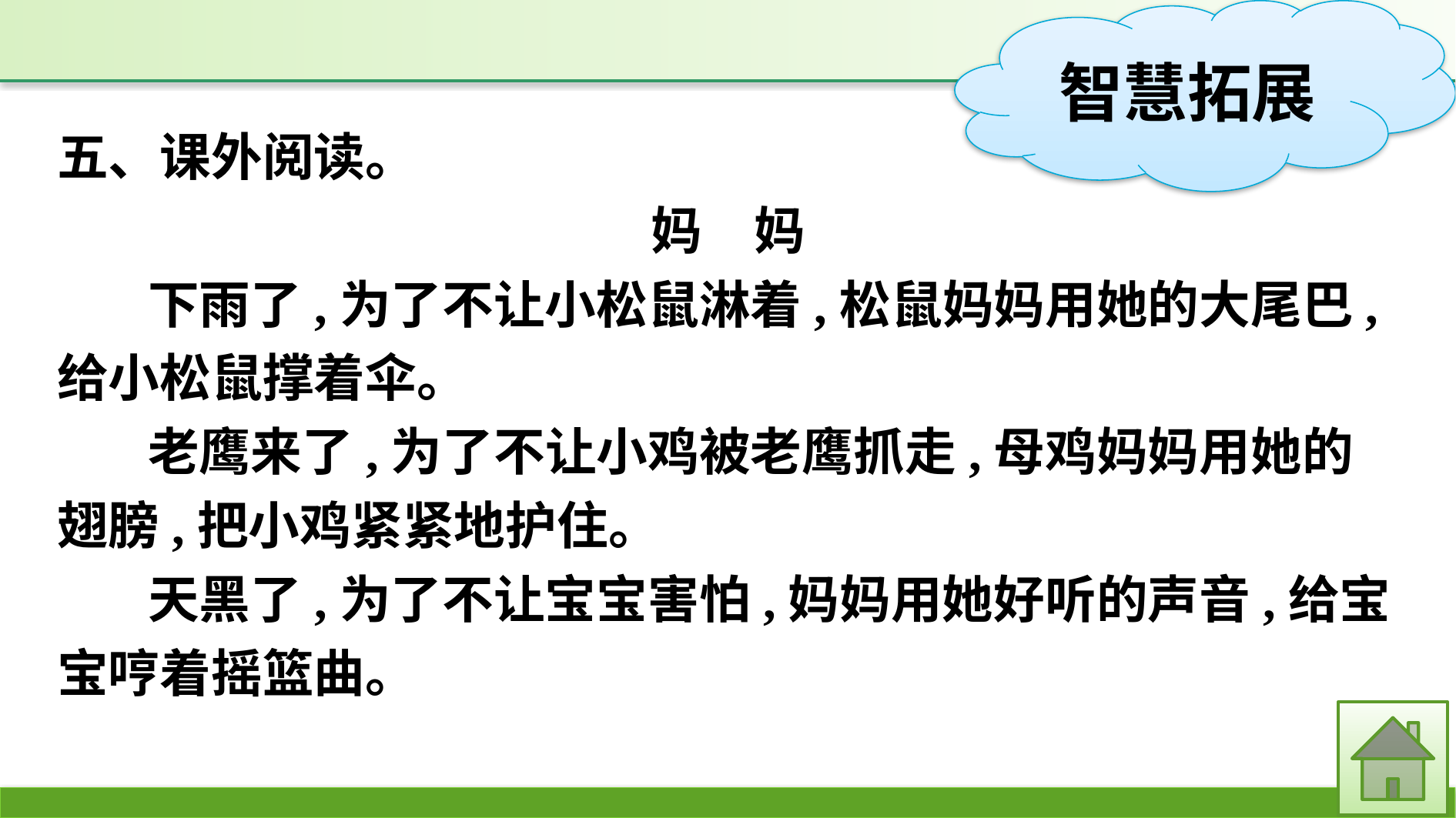

五、课外阅读。
妈　妈
下雨了,为了不让小松鼠淋着,松鼠妈妈用她的大尾巴,给小松鼠撑着伞。
老鹰来了,为了不让小鸡被老鹰抓走,母鸡妈妈用她的翅膀,把小鸡紧紧地护住。
天黑了,为了不让宝宝害怕,妈妈用她好听的声音,给宝宝哼着摇篮曲。